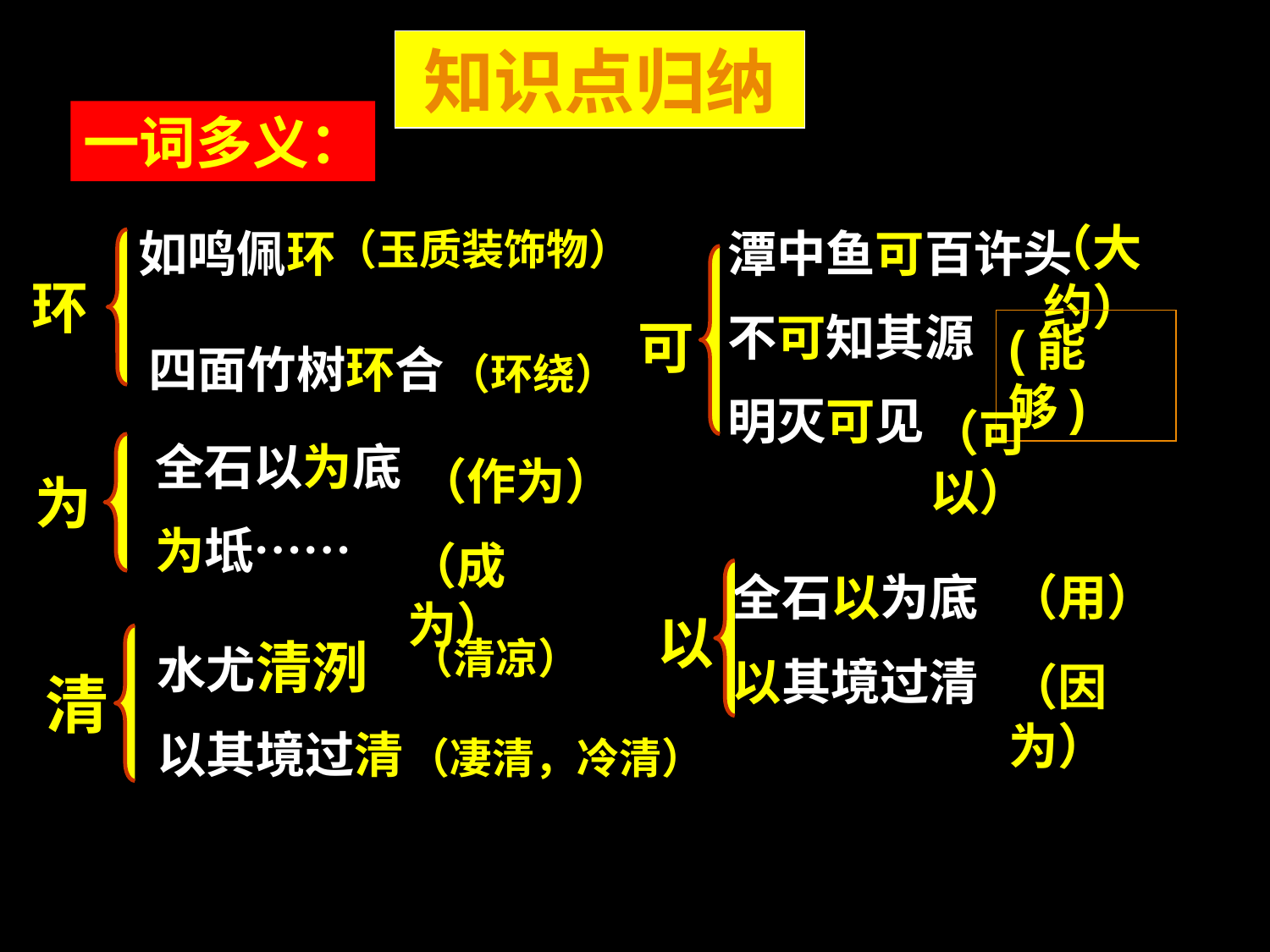

知识点归纳

一词多义：

（大约）
如鸣佩环
潭中鱼可百许头
不可知其源
明灭可见
（玉质装饰物）

环
可
(能够)
四面竹树环合
（环绕）
（可以）
全石以为底
为坻……

（作为）
为
（成为）
（用）

全石以为底
以其境过清
以
（清凉）

水尤清洌
以其境过清
（因为）
清
（凄清，冷清）